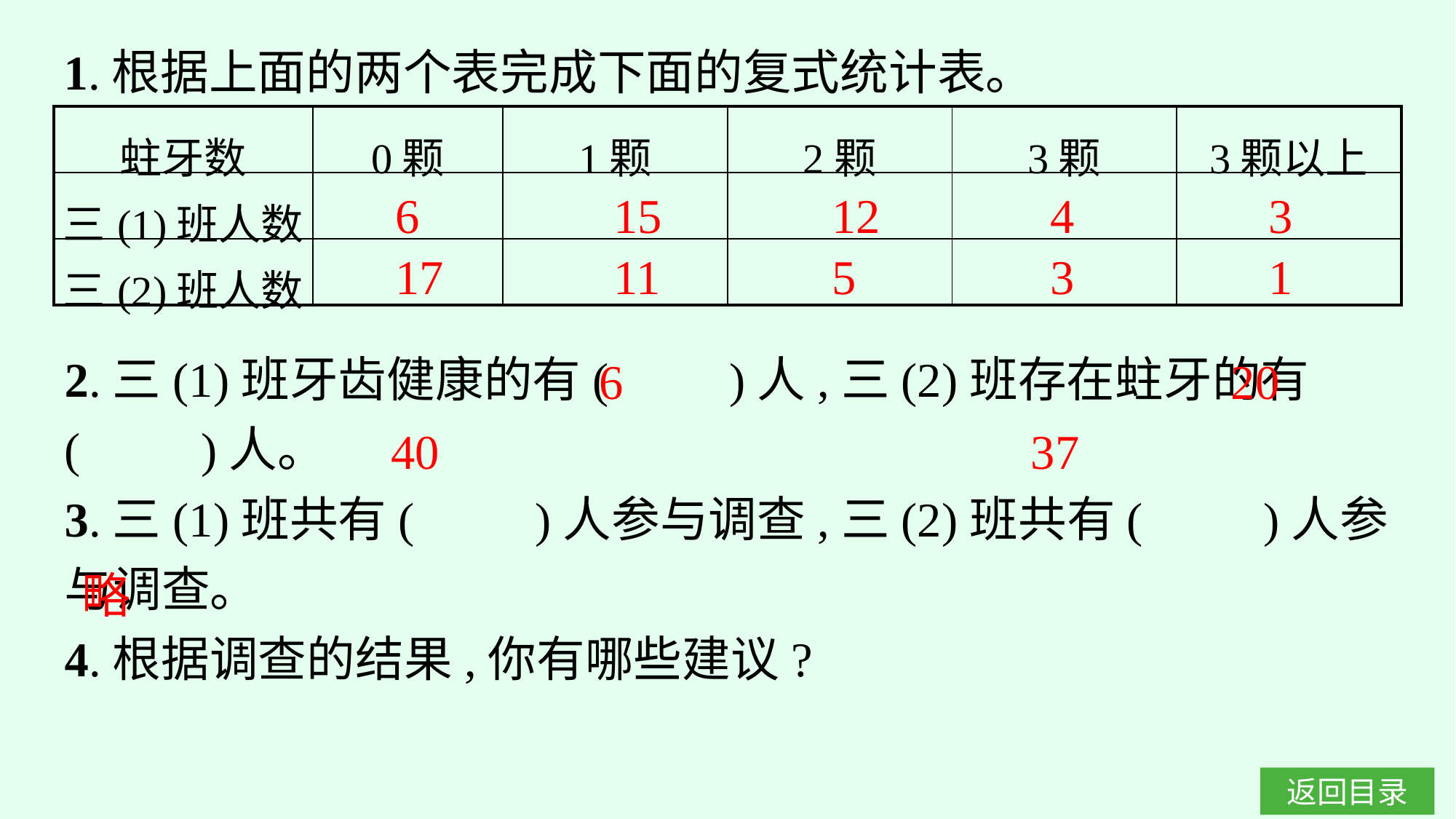

1.根据上面的两个表完成下面的复式统计表。
| 蛀牙数 | 0颗 | 1颗 | 2颗 | 3颗 | 3颗以上 |
| --- | --- | --- | --- | --- | --- |
| 三(1)班人数 |  |  |  |  |  |
| 三(2)班人数 |  |  |  |  |  |
6　 		15　		12　		4　		3
17　		11　		5　		3　		1
2.三(1)班牙齿健康的有(　　)人,三(2)班存在蛀牙的有(　　)人。
3.三(1)班共有(　　)人参与调查,三(2)班共有(　　)人参与调查。
4.根据调查的结果,你有哪些建议?
6
20
40
37
略